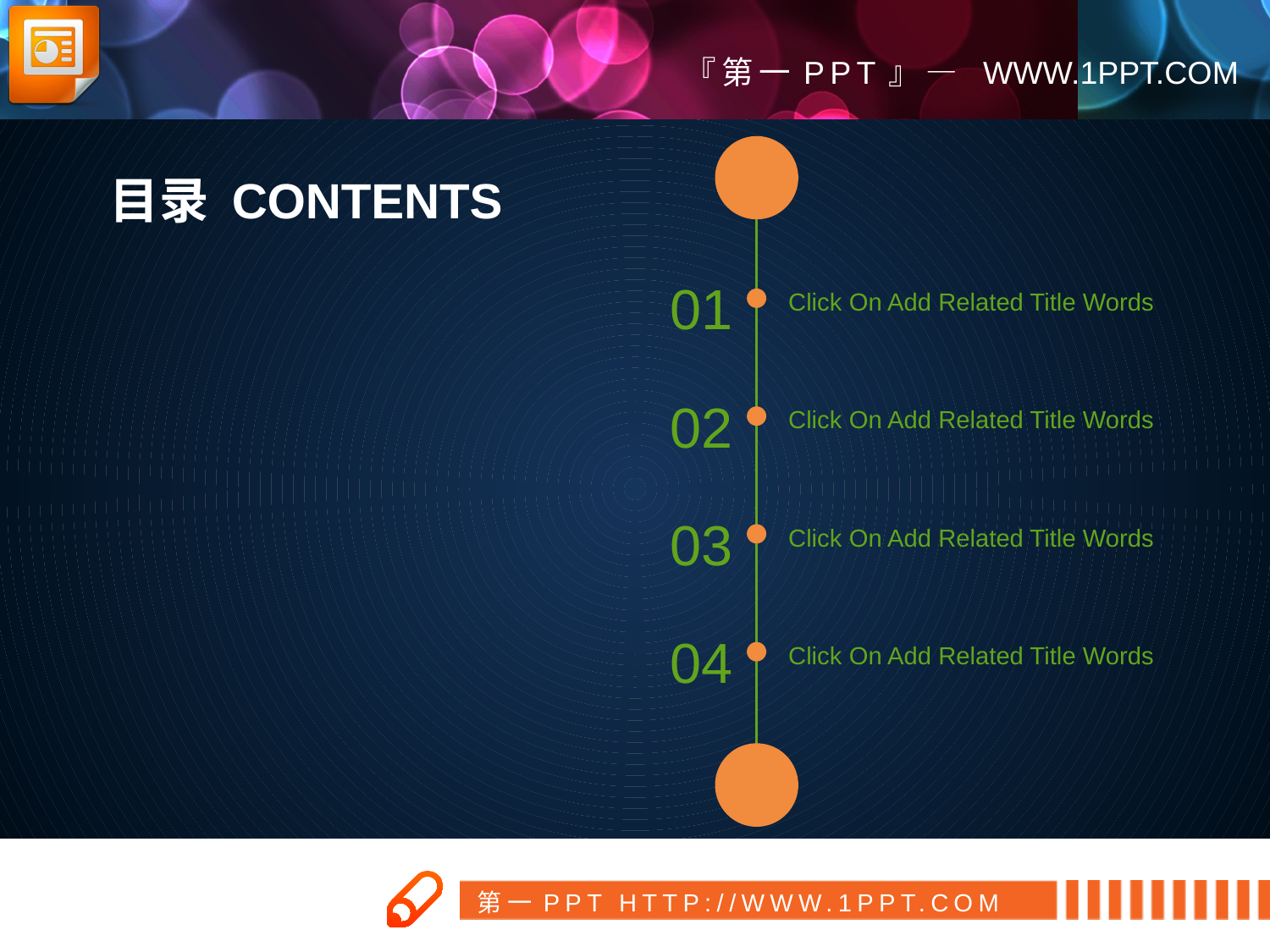

目录 CONTENTS
01
Click On Add Related Title Words

02
Click On Add Related Title Words

03
Click On Add Related Title Words

04
Click On Add Related Title Words